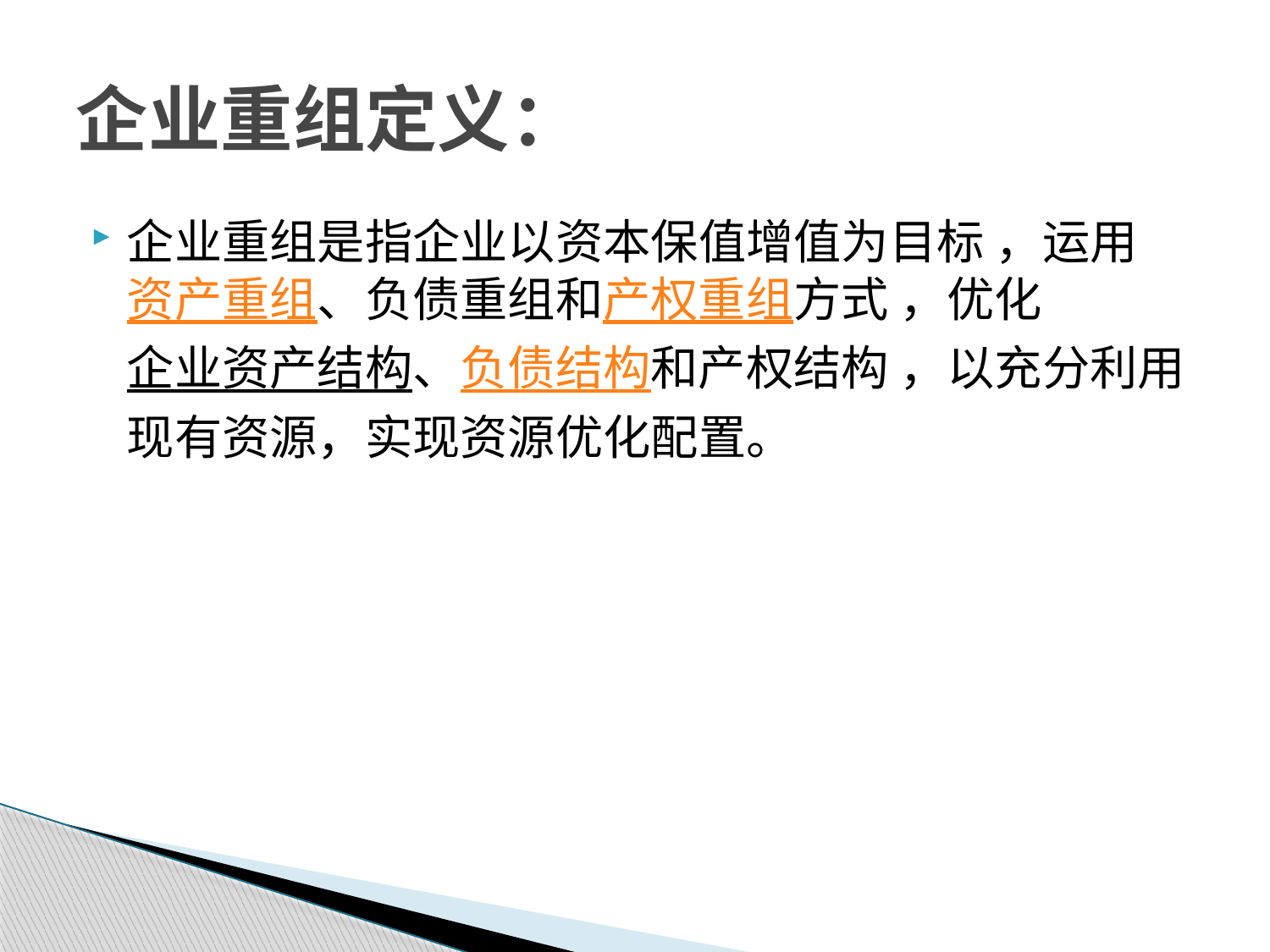

# 企业重组定义：
企业重组是指企业以资本保值增值为目标 ，运用资产重组、负债重组和产权重组方式 ，优化企业资产结构、负债结构和产权结构 ，以充分利用现有资源，实现资源优化配置。